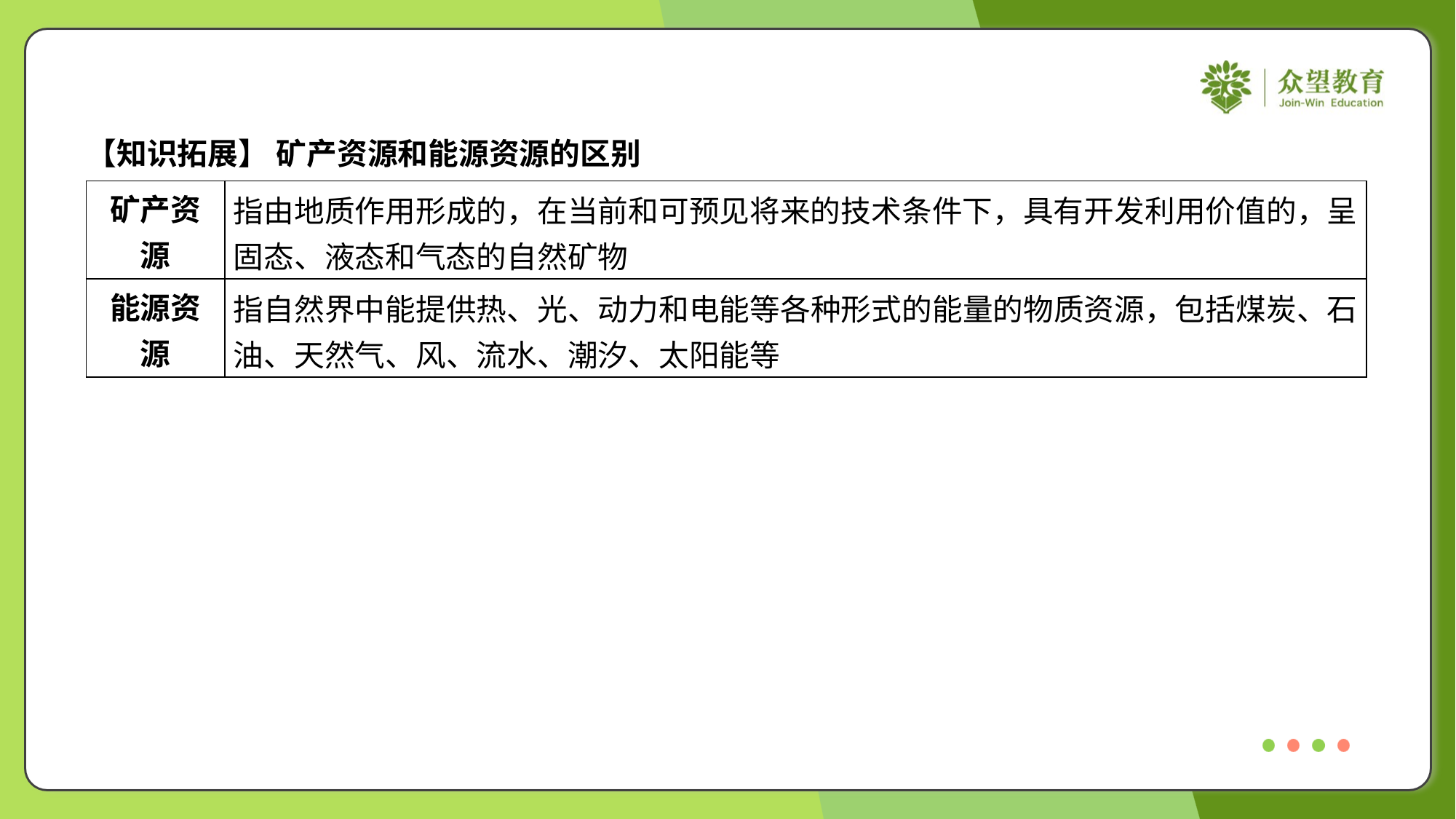

【知识拓展】 矿产资源和能源资源的区别
| 矿产资源 | 指由地质作用形成的，在当前和可预见将来的技术条件下，具有开发利用价值的，呈 固态、液态和气态的自然矿物 |
| --- | --- |
| 能源资源 | 指自然界中能提供热、光、动力和电能等各种形式的能量的物质资源，包括煤炭、石 油、天然气、风、流水、潮汐、太阳能等 |